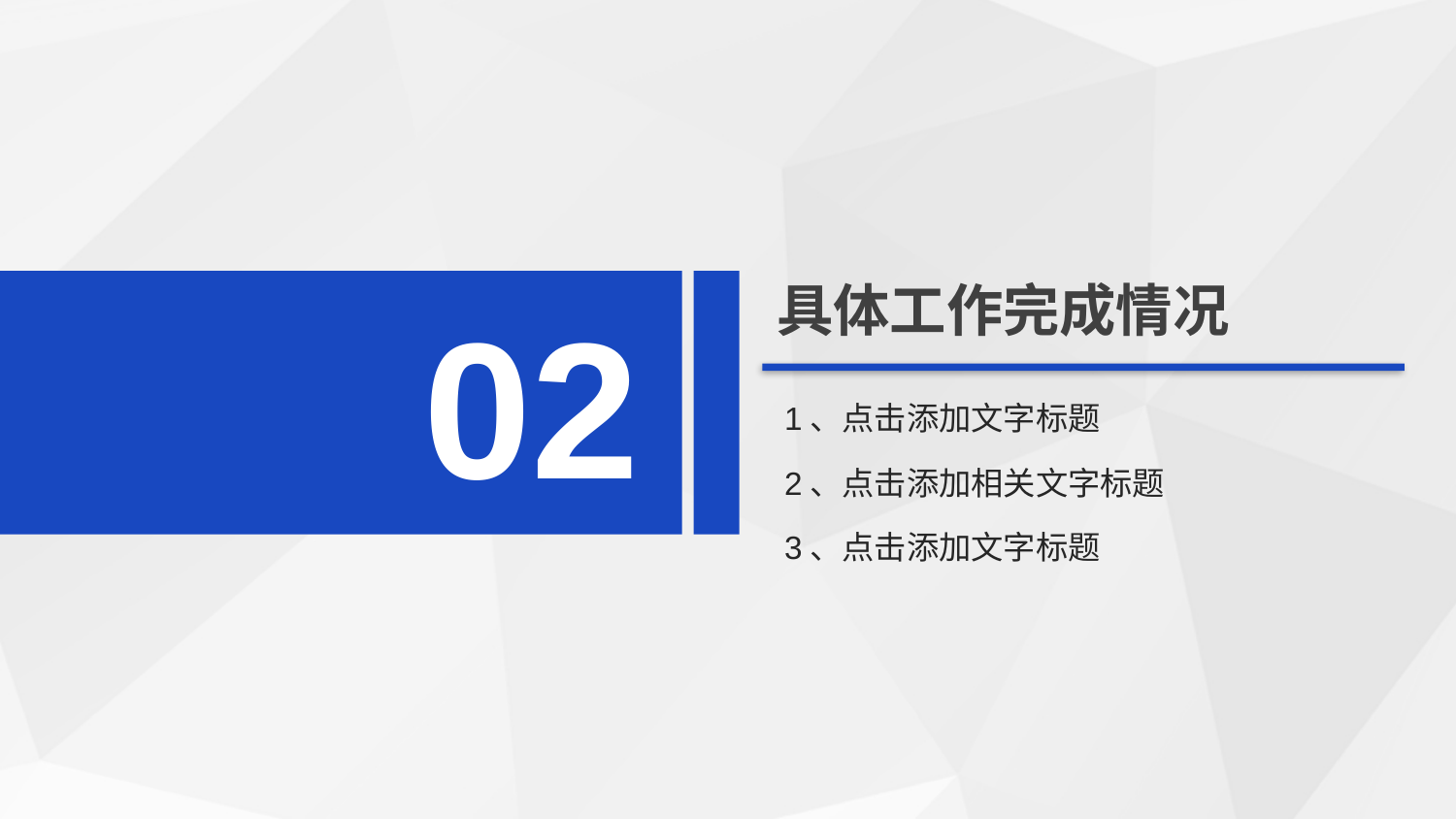

具体工作完成情况
02

1、点击添加文字标题
2、点击添加相关文字标题
3、点击添加文字标题